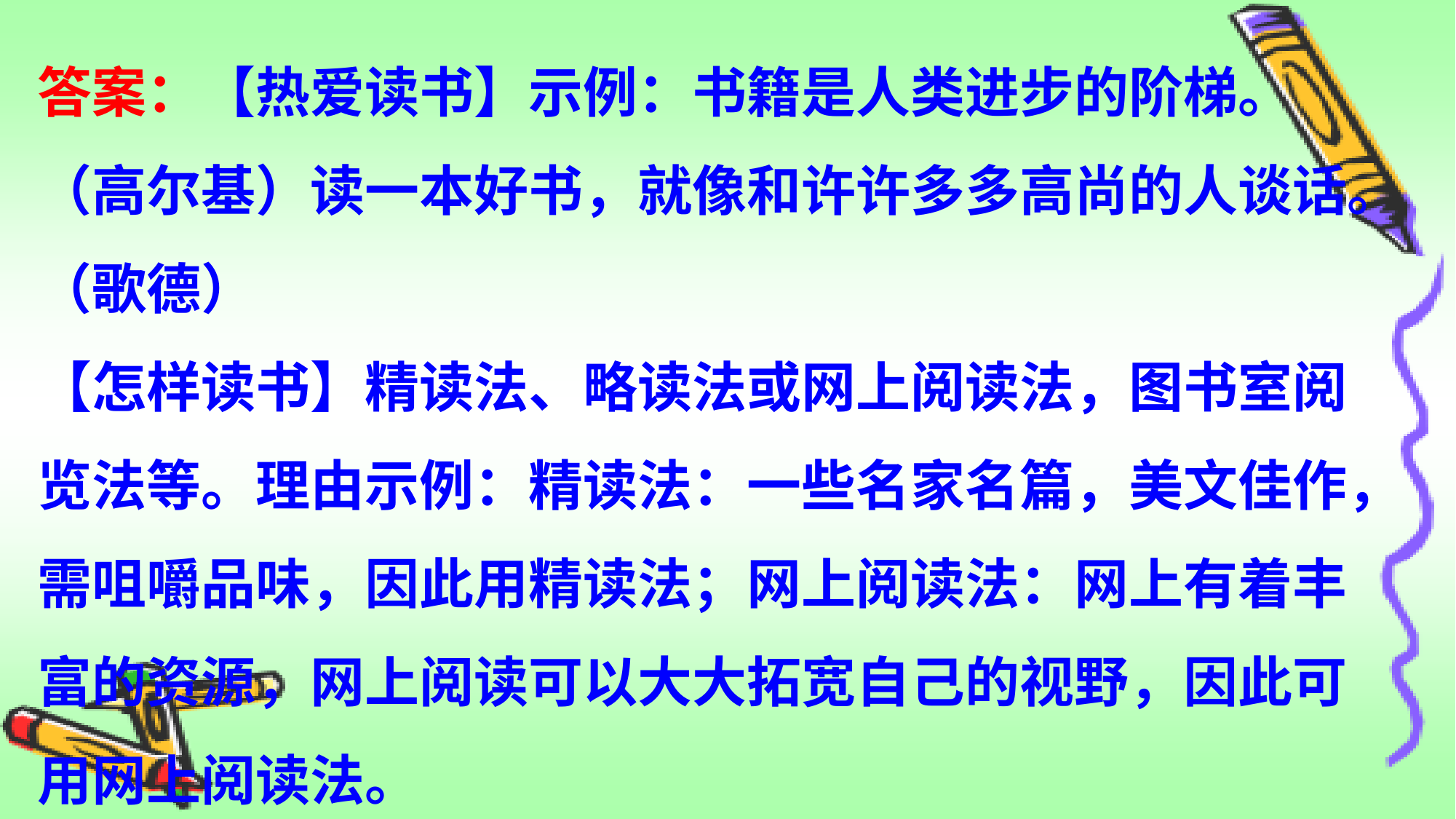

答案：【热爱读书】示例：书籍是人类进步的阶梯。（高尔基）读一本好书，就像和许许多多高尚的人谈话。（歌德）
【怎样读书】精读法、略读法或网上阅读法，图书室阅览法等。理由示例：精读法：一些名家名篇，美文佳作，需咀嚼品味，因此用精读法；网上阅读法：网上有着丰富的资源，网上阅读可以大大拓宽自己的视野，因此可用网上阅读法。